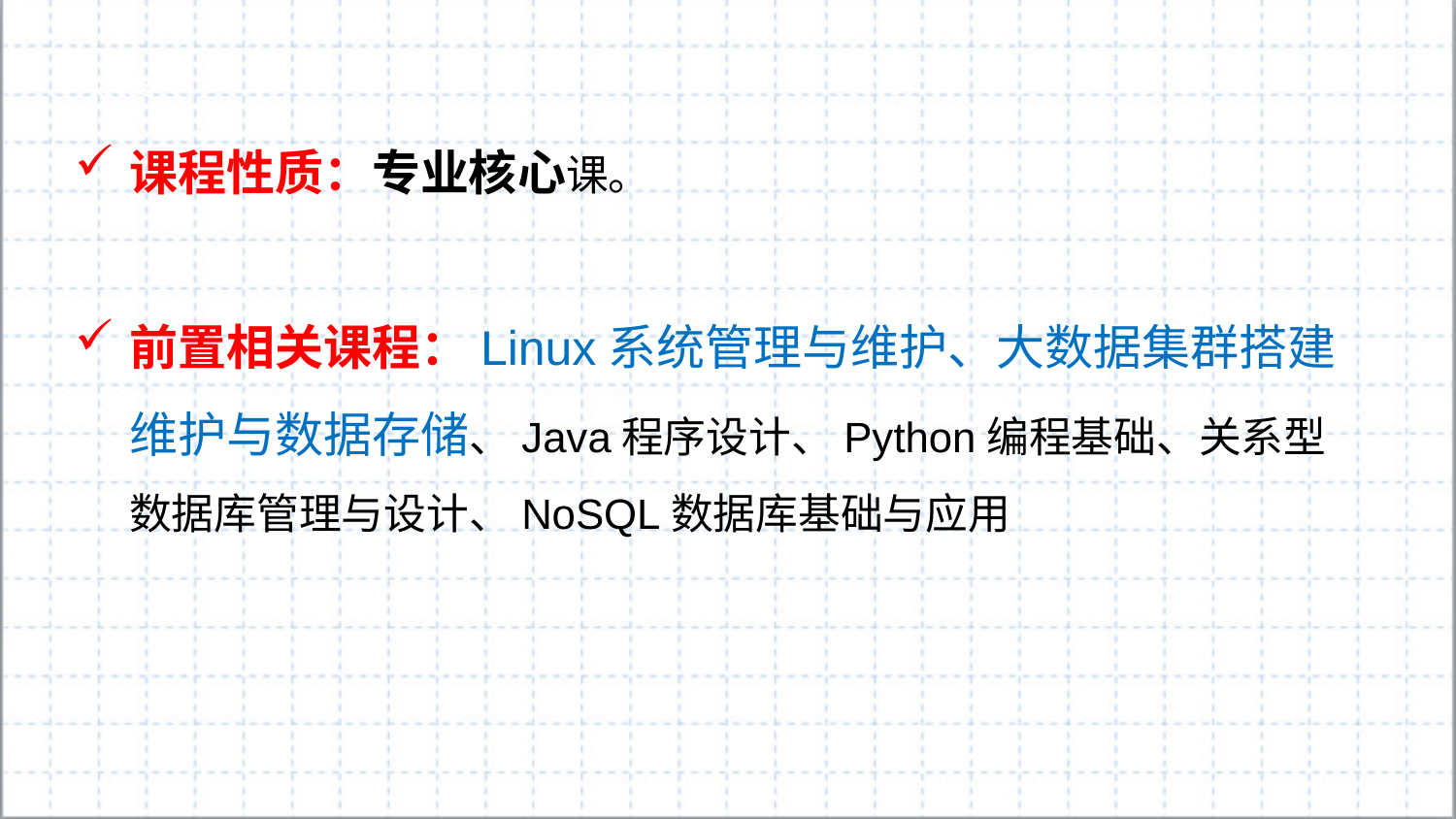

课程性质：专业核心课。

前置相关课程：Linux系统管理与维护、大数据集群搭建维护与数据存储、Java程序设计、Python编程基础、关系型数据库管理与设计、NoSQL数据库基础与应用